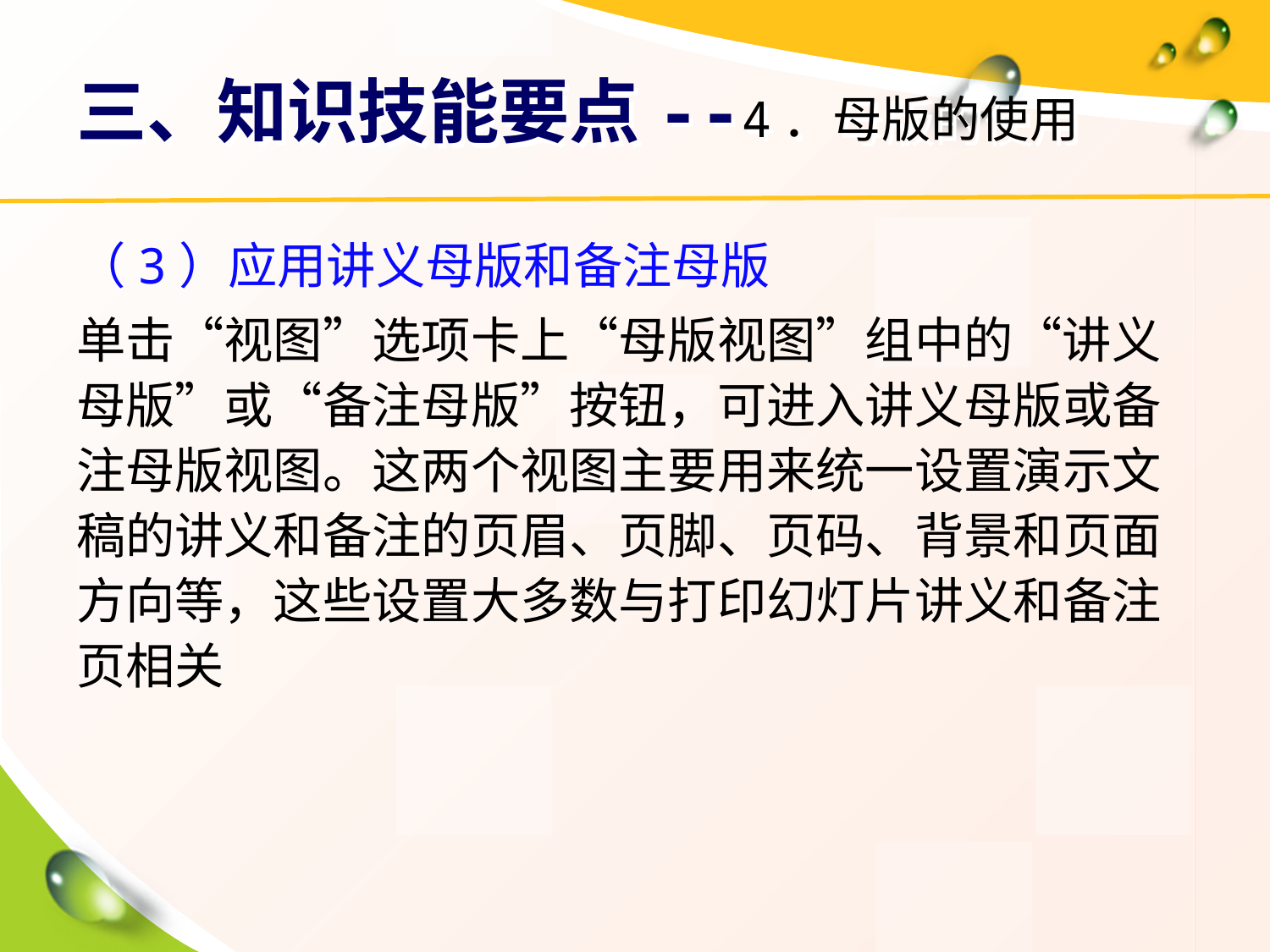

# 三、知识技能要点--4．母版的使用
（3）应用讲义母版和备注母版
单击“视图”选项卡上“母版视图”组中的“讲义母版”或“备注母版”按钮，可进入讲义母版或备注母版视图。这两个视图主要用来统一设置演示文稿的讲义和备注的页眉、页脚、页码、背景和页面方向等，这些设置大多数与打印幻灯片讲义和备注页相关